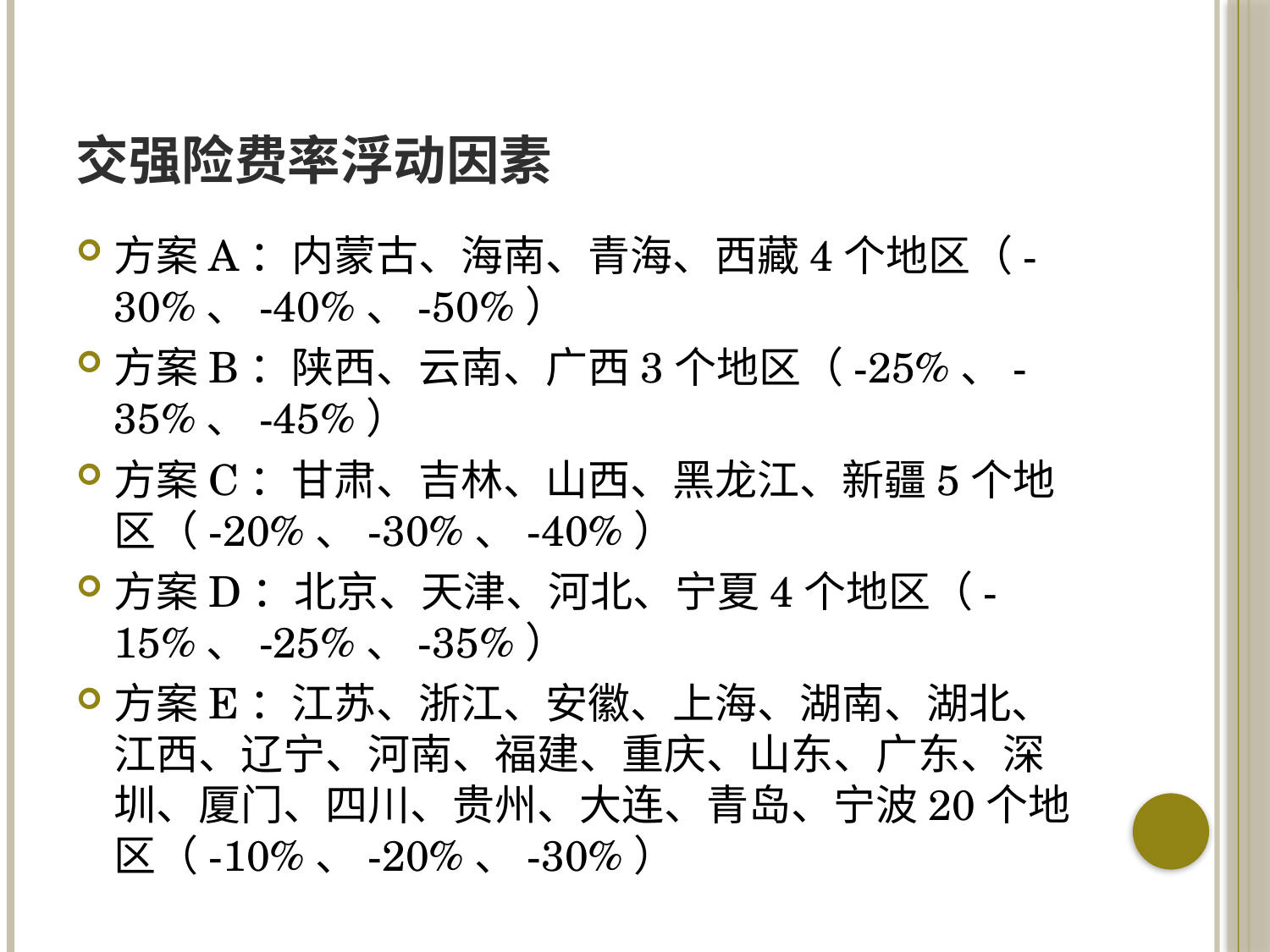

# 交强险费率浮动因素
方案A：内蒙古、海南、青海、西藏4个地区（-30%、-40%、-50%）
方案B：陕西、云南、广西3个地区（-25%、-35%、-45%）
方案C：甘肃、吉林、山西、黑龙江、新疆5个地区（-20%、-30%、-40%）
方案D：北京、天津、河北、宁夏4个地区（-15%、-25%、-35%）
方案E：江苏、浙江、安徽、上海、湖南、湖北、江西、辽宁、河南、福建、重庆、山东、广东、深圳、厦门、四川、贵州、大连、青岛、宁波20个地区（-10%、-20%、-30%）